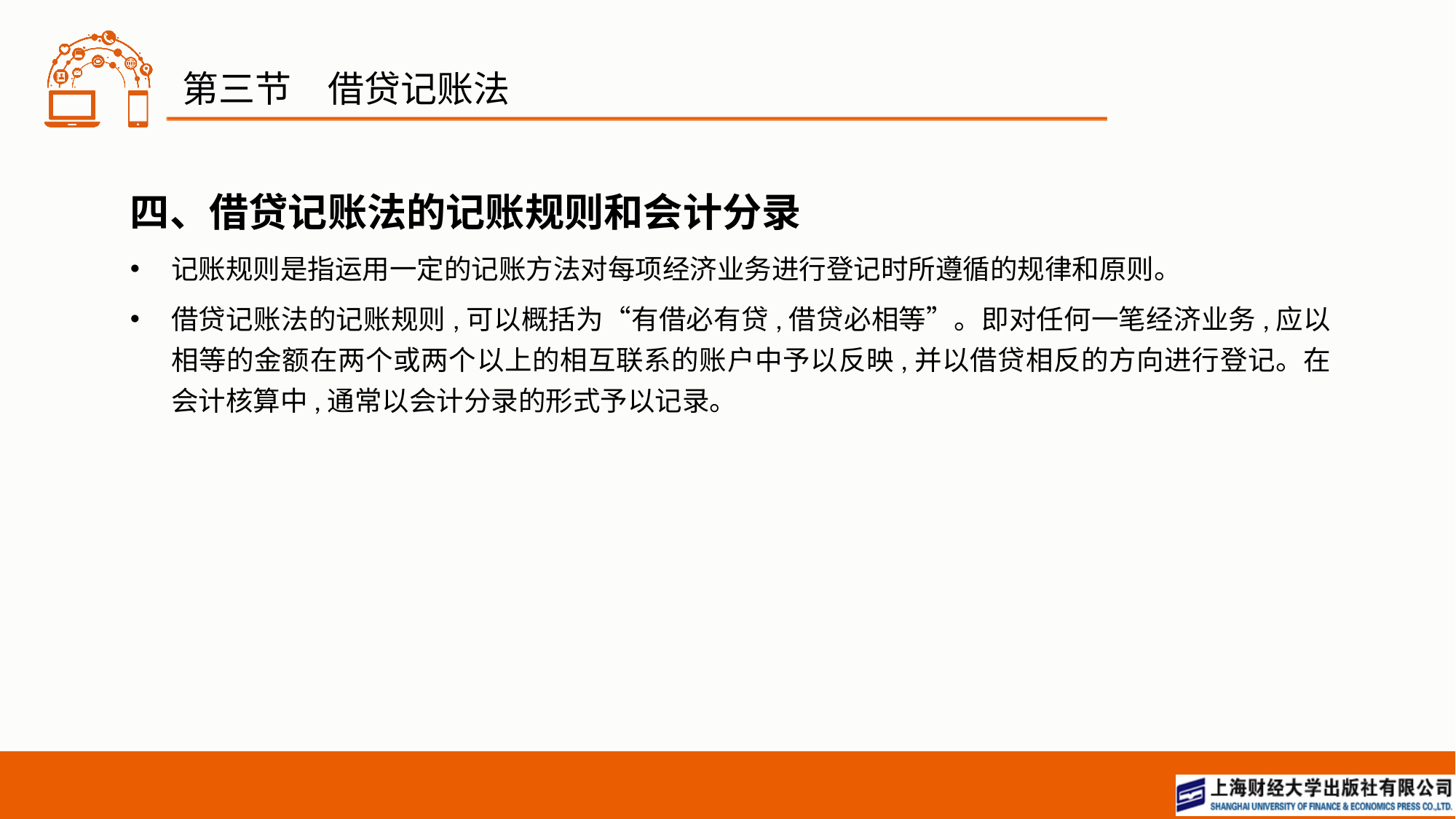

# 第三节　借贷记账法
四、借贷记账法的记账规则和会计分录
记账规则是指运用一定的记账方法对每项经济业务进行登记时所遵循的规律和原则。
借贷记账法的记账规则,可以概括为“有借必有贷,借贷必相等”。即对任何一笔经济业务,应以相等的金额在两个或两个以上的相互联系的账户中予以反映,并以借贷相反的方向进行登记。在会计核算中,通常以会计分录的形式予以记录。